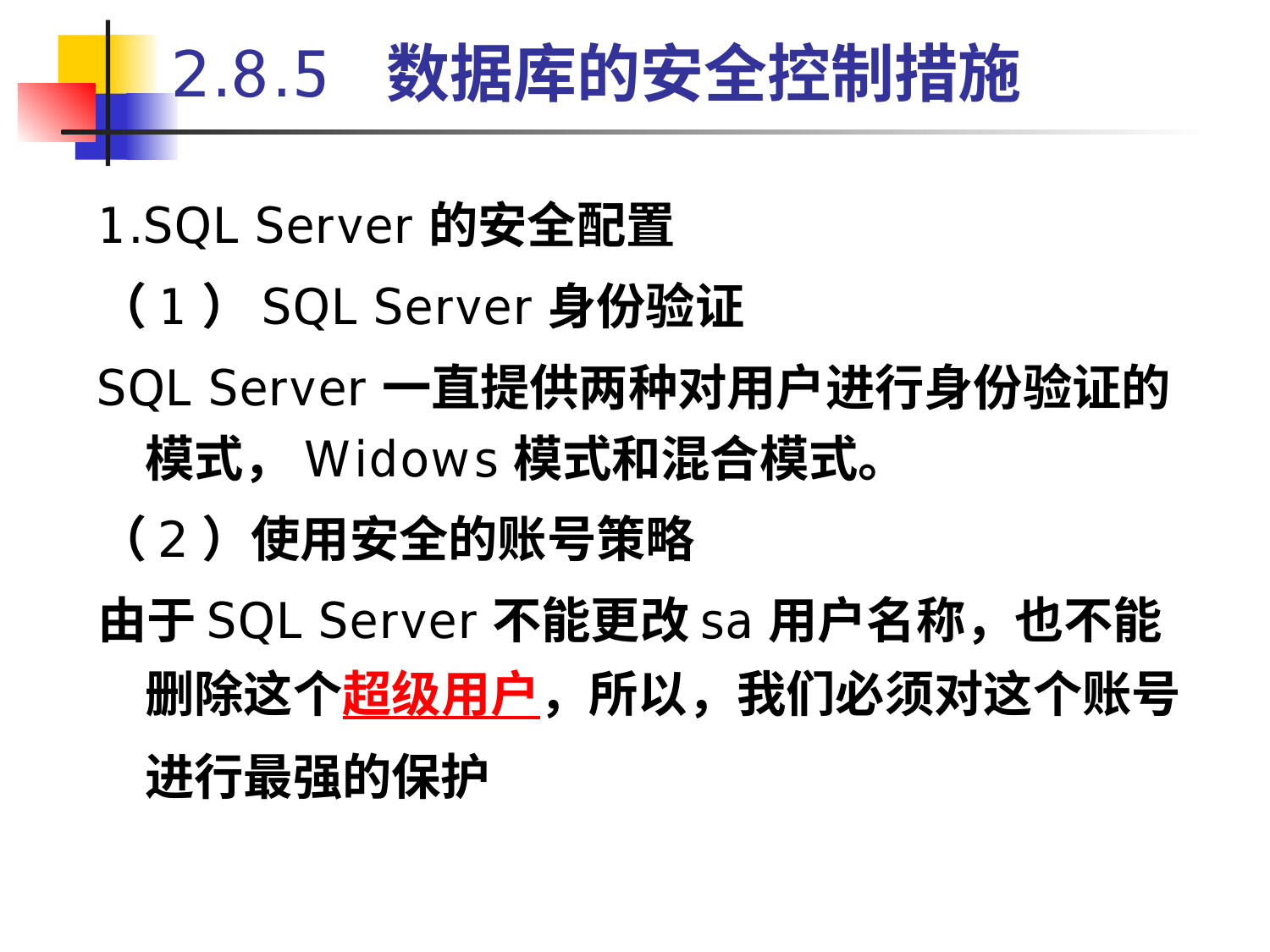

# 2.8.5  数据库的安全控制措施
1.SQL Server的安全配置
（1）SQL Server身份验证
SQL Server一直提供两种对用户进行身份验证的模式，Widows模式和混合模式。
（2）使用安全的账号策略
由于SQL Server不能更改sa用户名称，也不能删除这个超级用户，所以，我们必须对这个账号进行最强的保护